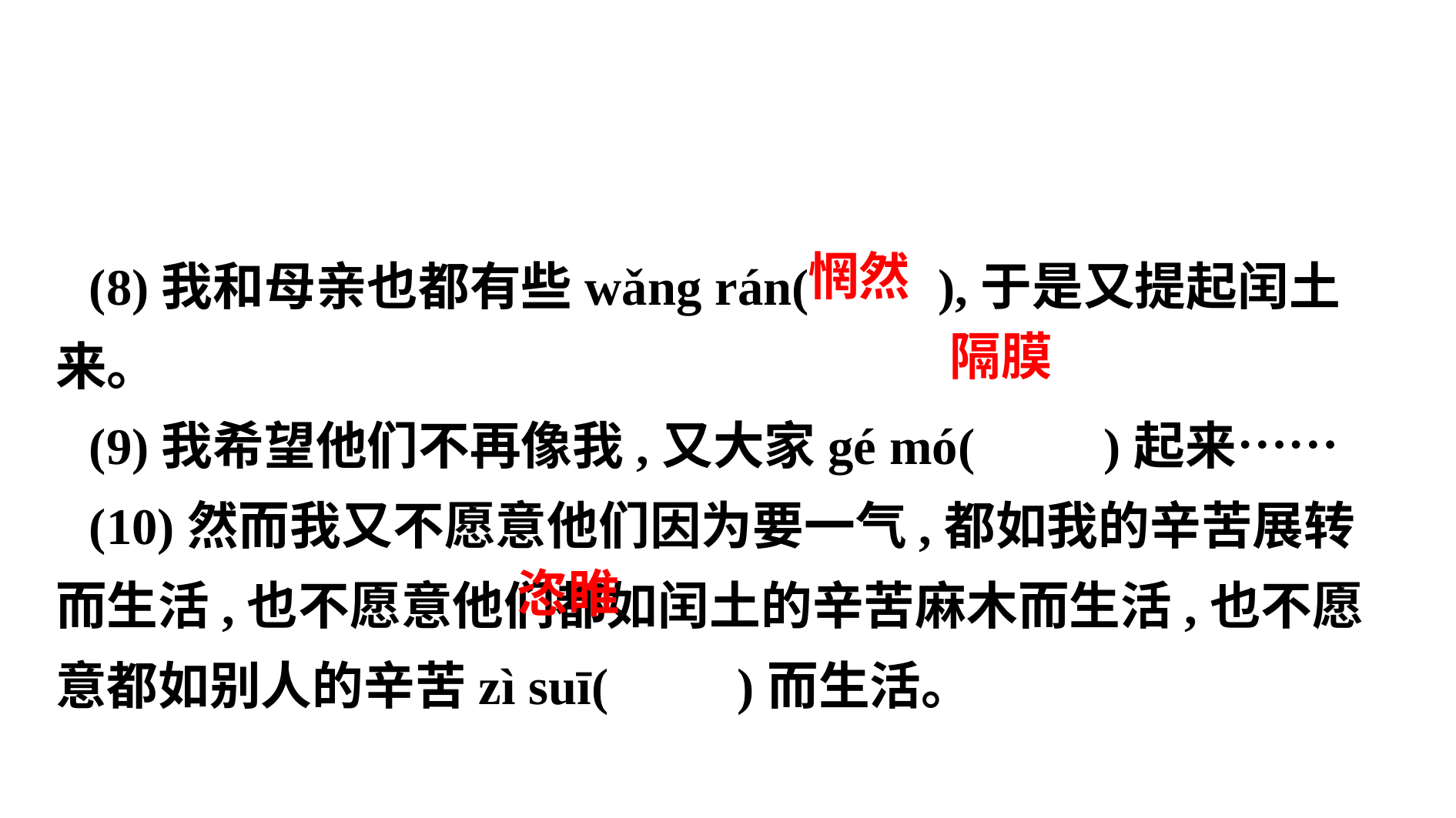

(8)我和母亲也都有些wǎng rán(          ),于是又提起闰土来。
(9)我希望他们不再像我,又大家gé mó(          )起来……
(10)然而我又不愿意他们因为要一气,都如我的辛苦展转而生活,也不愿意他们都如闰土的辛苦麻木而生活,也不愿意都如别人的辛苦zì suī(          )而生活。
 惘然
 隔膜
 恣睢